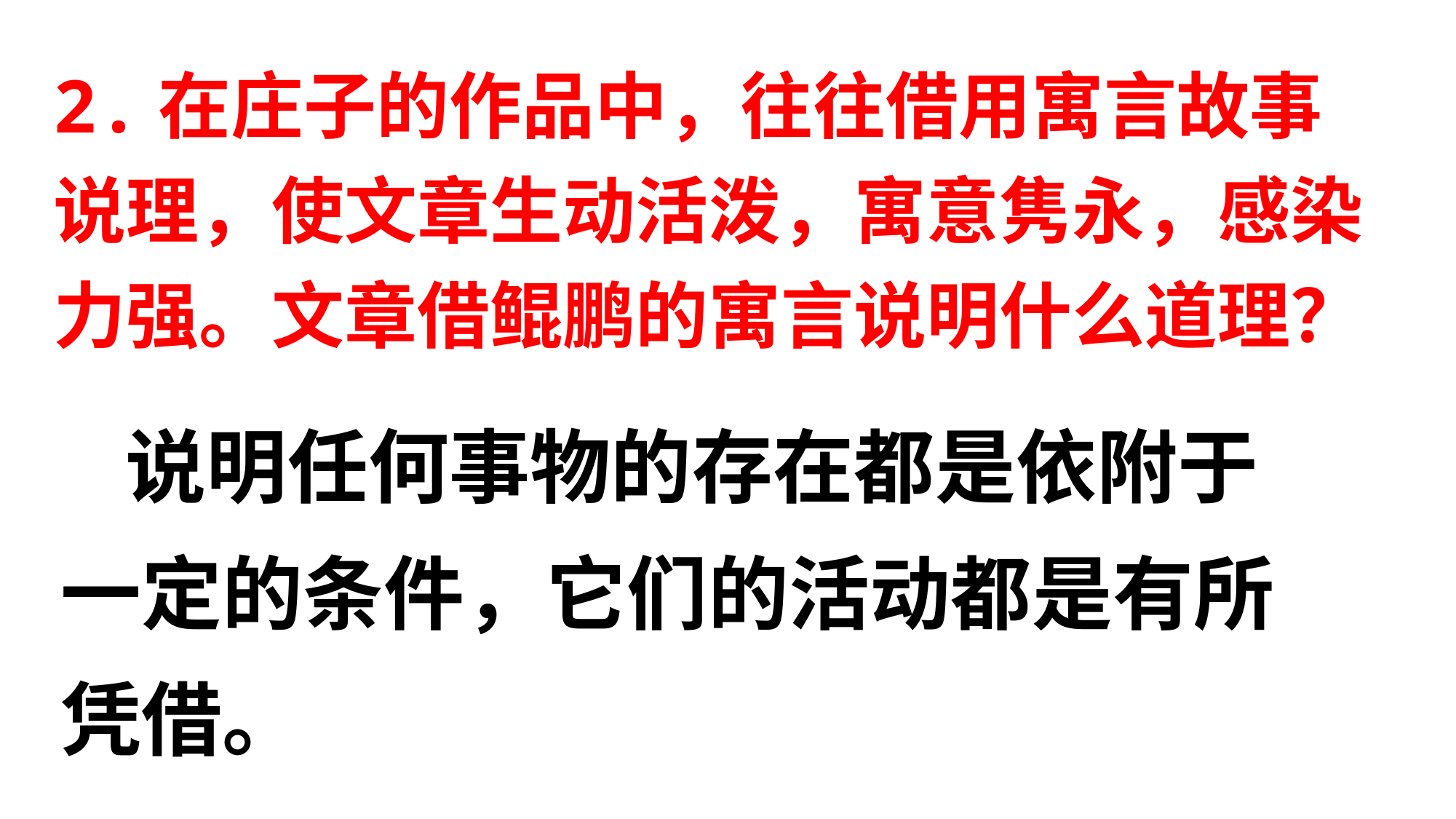

2.在庄子的作品中，往往借用寓言故事说理，使文章生动活泼，寓意隽永，感染力强。文章借鲲鹏的寓言说明什么道理？
    说明任何事物的存在都是依附于一定的条件，它们的活动都是有所凭借。